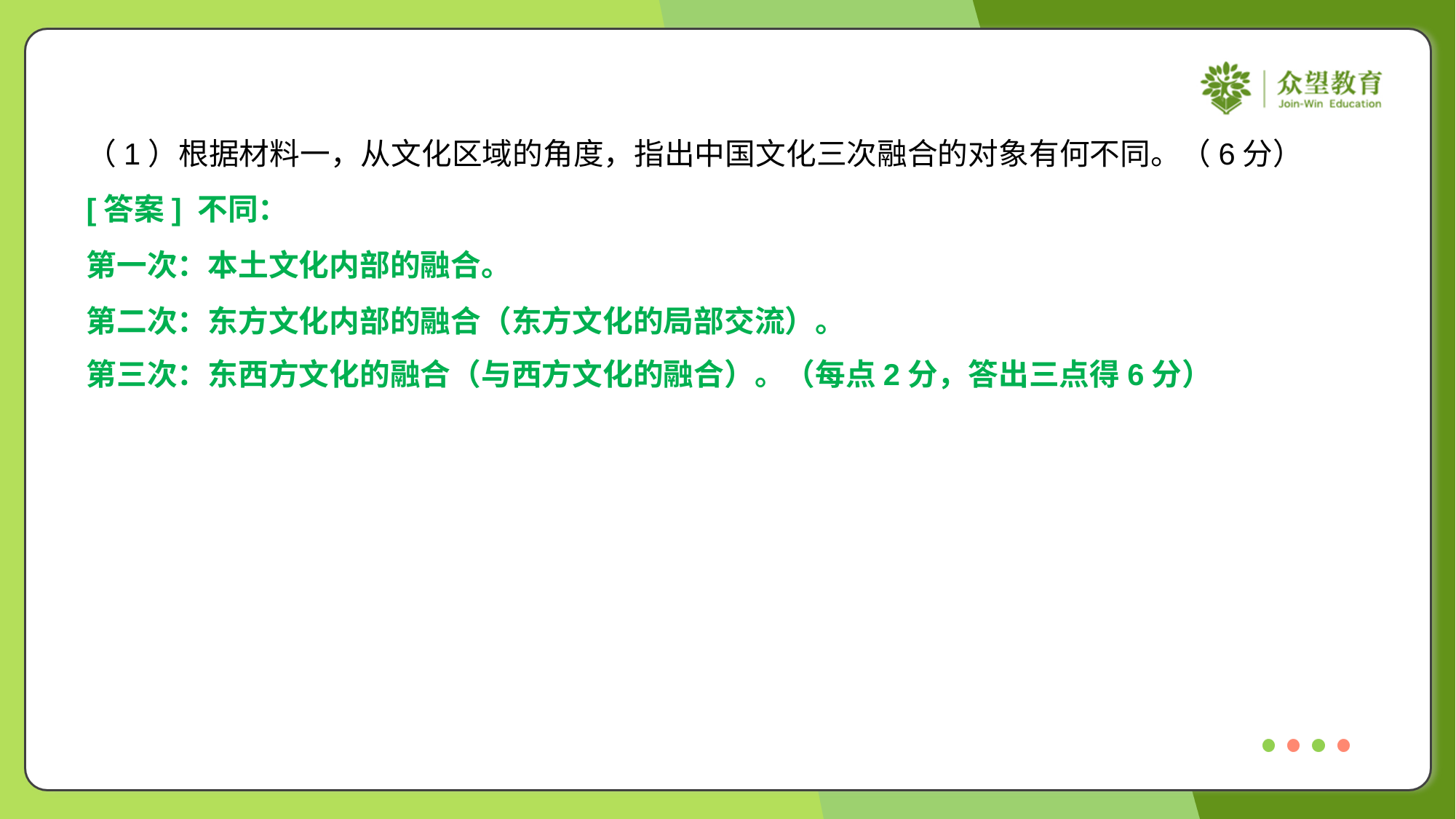

（1）根据材料一，从文化区域的角度，指出中国文化三次融合的对象有何不同。（6分）
[答案] 不同：
第一次：本土文化内部的融合。
第二次：东方文化内部的融合（东方文化的局部交流）。
第三次：东西方文化的融合（与西方文化的融合）。（每点2分，答出三点得6分）